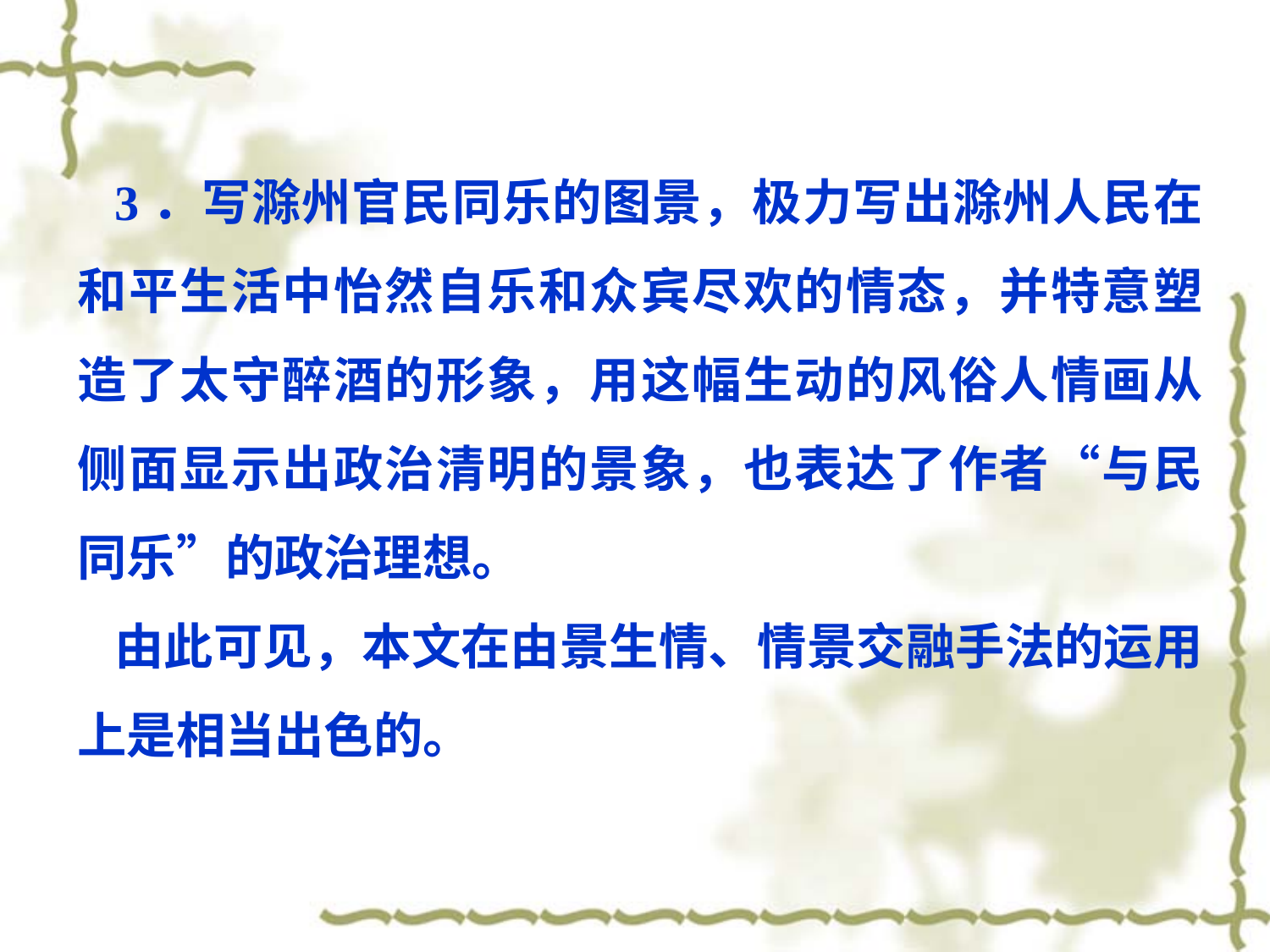

3．写滁州官民同乐的图景，极力写出滁州人民在和平生活中怡然自乐和众宾尽欢的情态，并特意塑造了太守醉酒的形象，用这幅生动的风俗人情画从侧面显示出政治清明的景象，也表达了作者“与民同乐”的政治理想。
由此可见，本文在由景生情、情景交融手法的运用上是相当出色的。